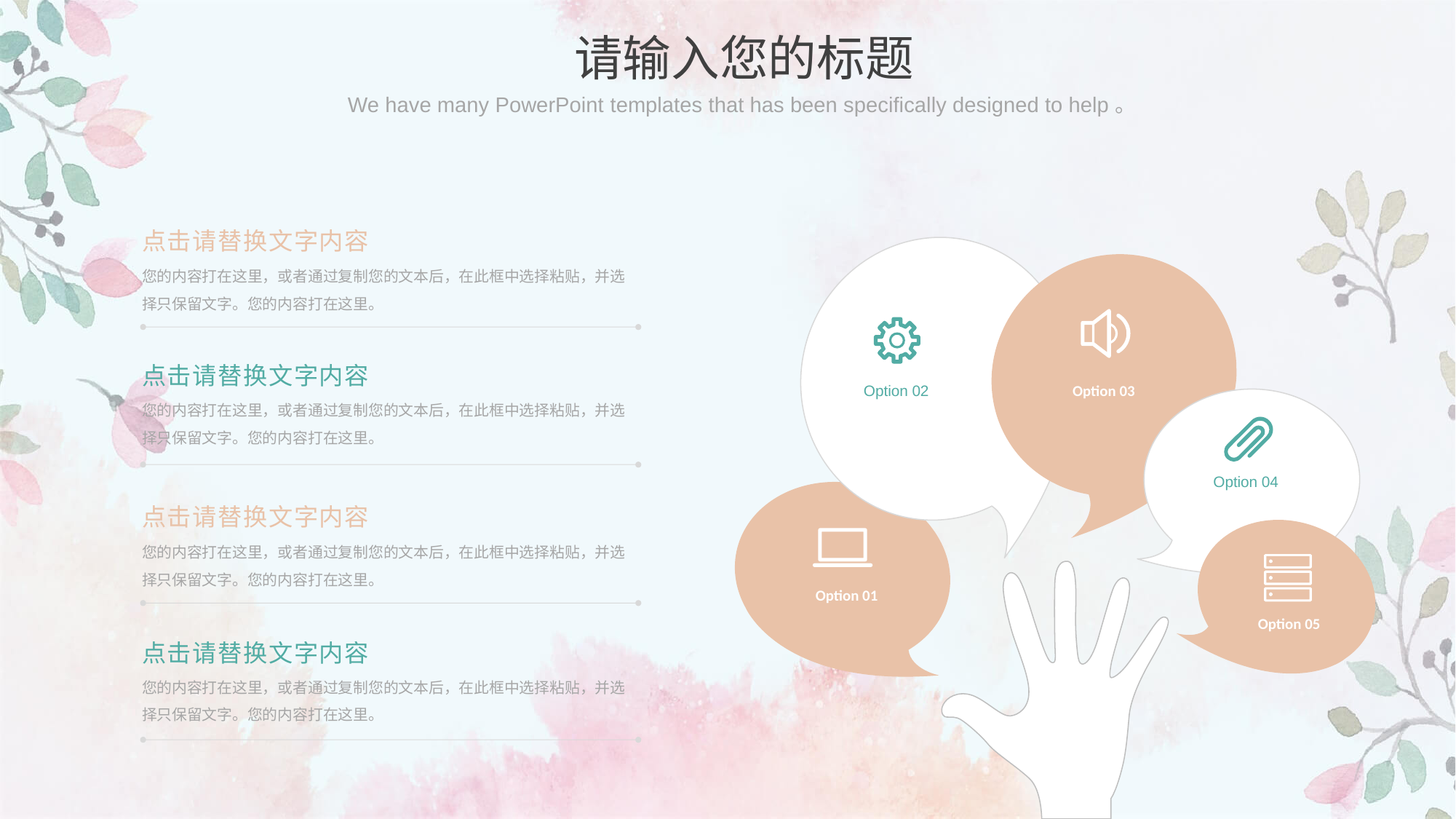

请输入您的标题
We have many PowerPoint templates that has been specifically designed to help。
点击请替换文字内容
您的内容打在这里，或者通过复制您的文本后，在此框中选择粘贴，并选择只保留文字。您的内容打在这里。

Option 02
Option 03

Option 04

Option 01
Option 05

点击请替换文字内容
您的内容打在这里，或者通过复制您的文本后，在此框中选择粘贴，并选择只保留文字。您的内容打在这里。

点击请替换文字内容
您的内容打在这里，或者通过复制您的文本后，在此框中选择粘贴，并选择只保留文字。您的内容打在这里。

点击请替换文字内容
您的内容打在这里，或者通过复制您的文本后，在此框中选择粘贴，并选择只保留文字。您的内容打在这里。